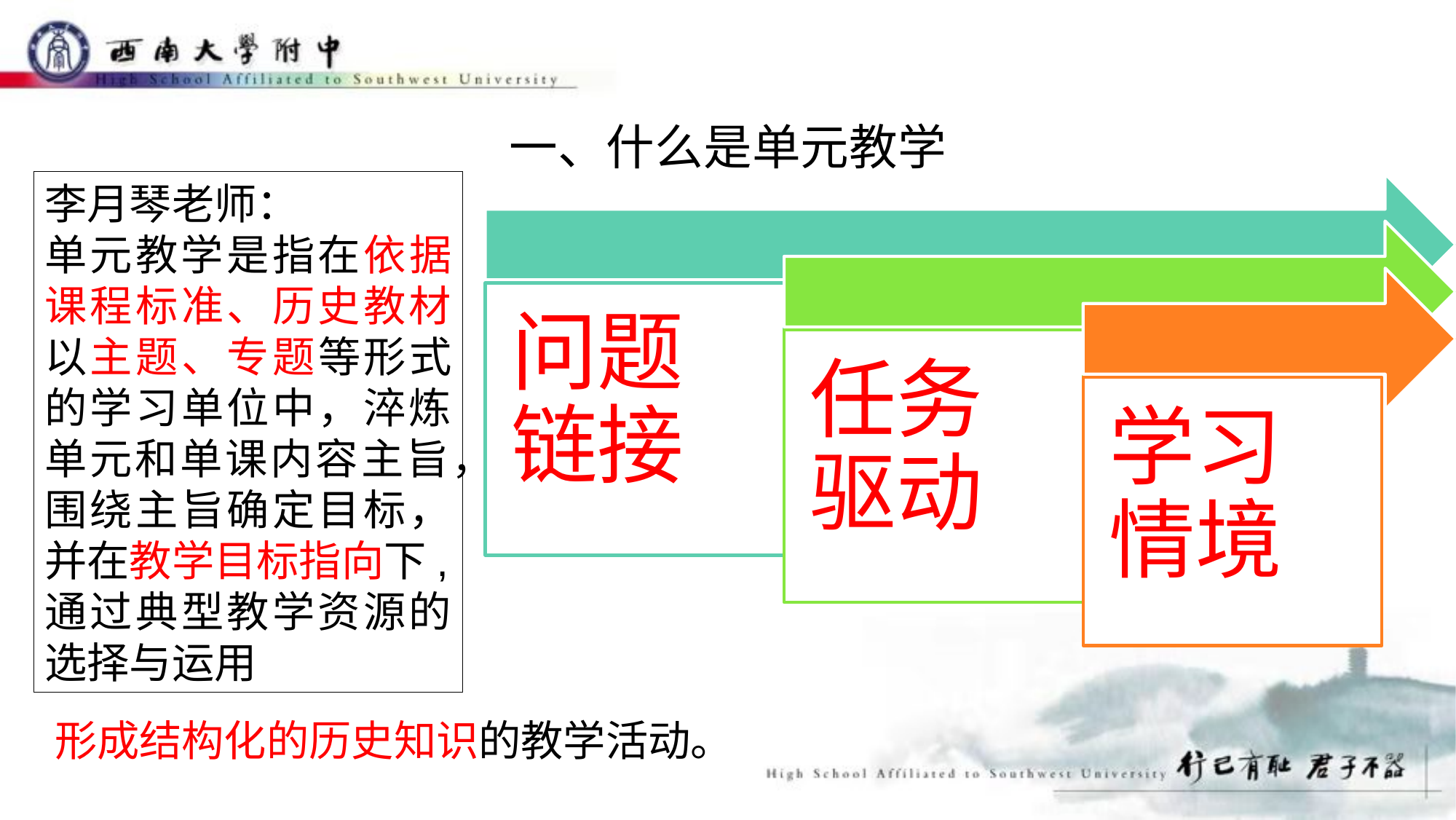

问题链接

任务驱动

学习情境
一、什么是单元教学
李月琴老师：
单元教学是指在依据课程标准、历史教材以主题、专题等形式的学习单位中，淬炼单元和单课内容主旨，围绕主旨确定目标，并在教学目标指向下,通过典型教学资源的选择与运用
形成结构化的历史知识的教学活动。